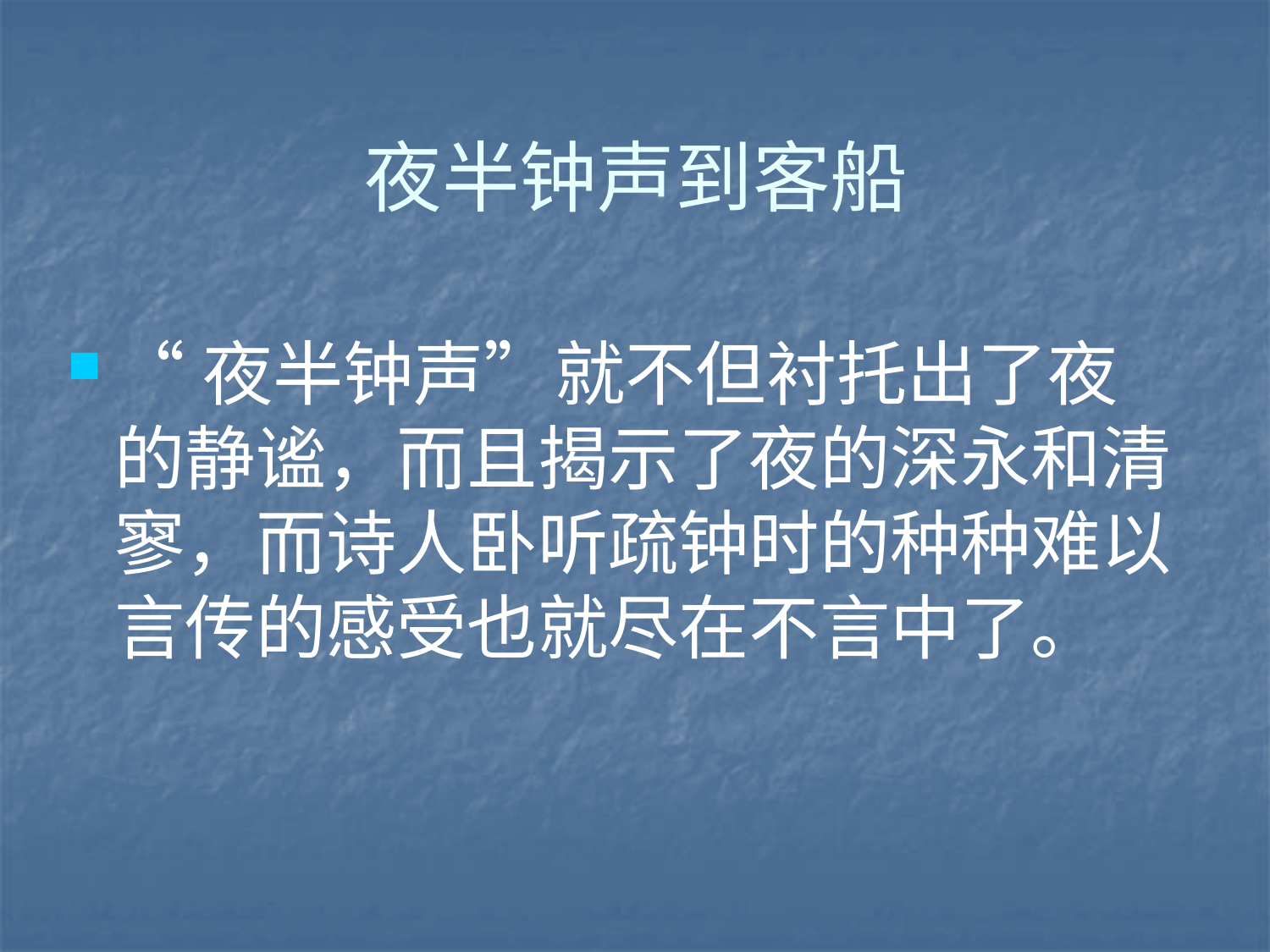

# 夜半钟声到客船
“夜半钟声”就不但衬托出了夜的静谧，而且揭示了夜的深永和清寥，而诗人卧听疏钟时的种种难以言传的感受也就尽在不言中了。